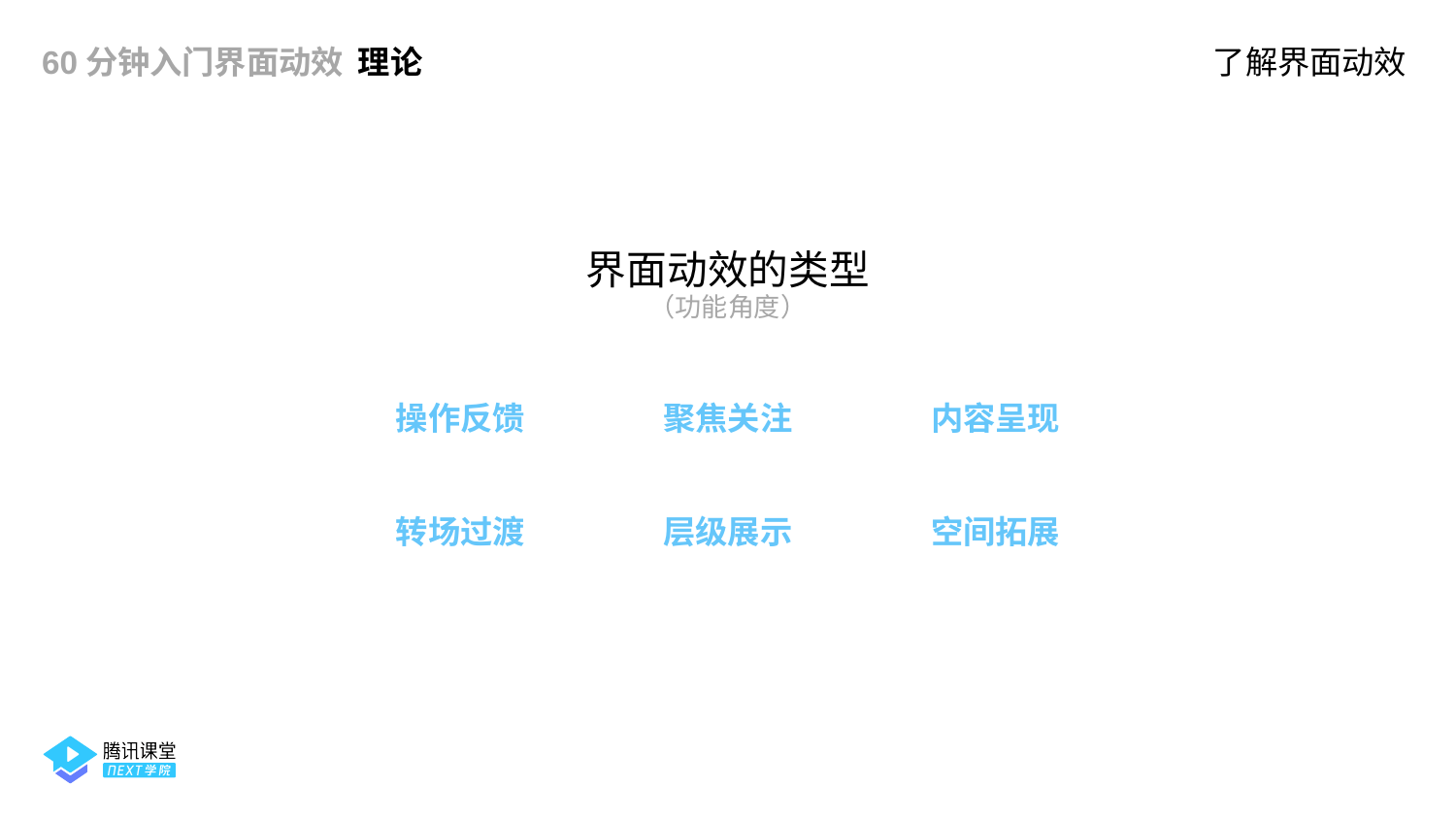

60分钟入门界面动效
理论
了解界面动效
界面动效的类型
（功能角度）
操作反馈
聚焦关注
内容呈现
转场过渡
层级展示
空间拓展